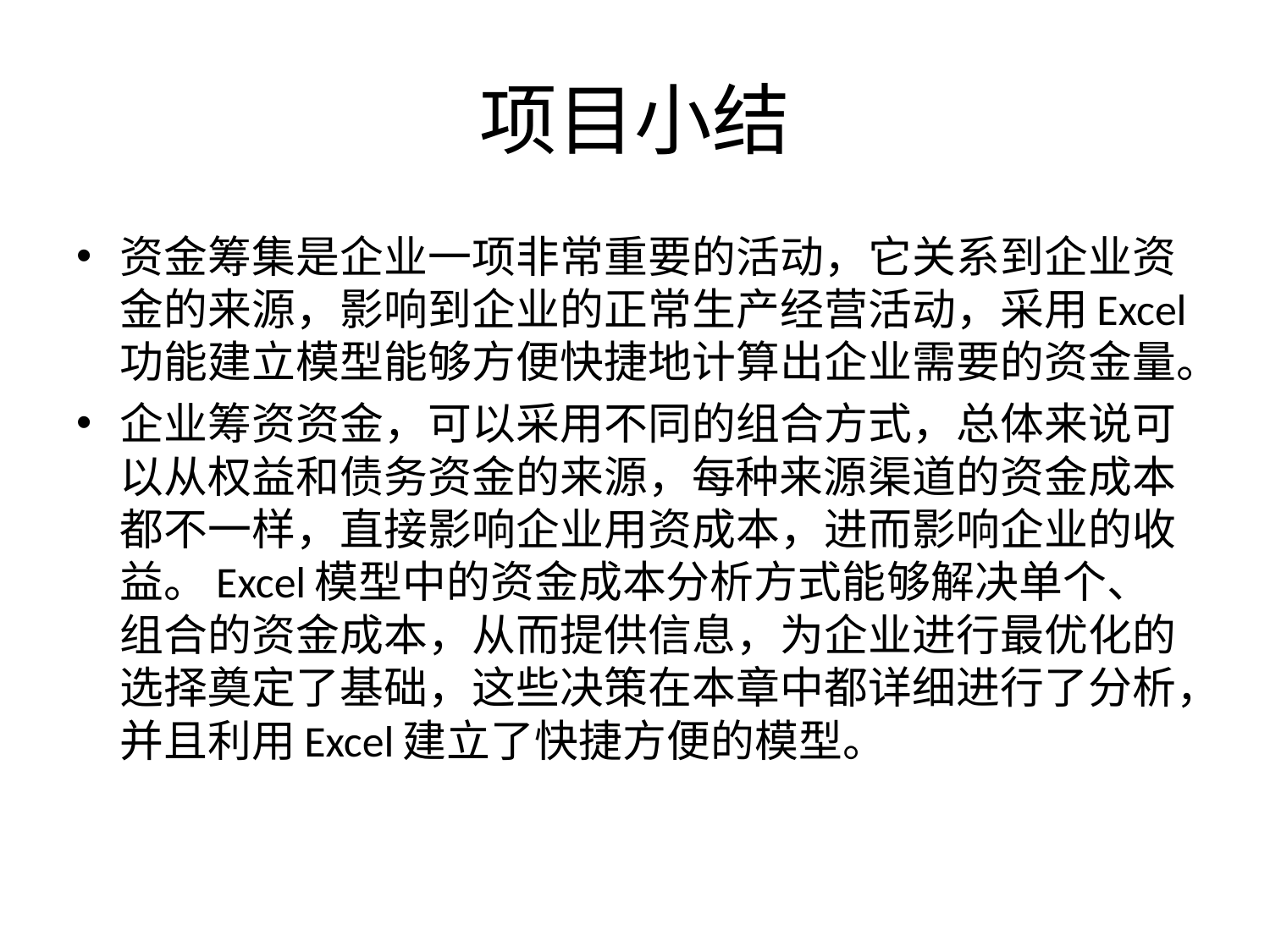

# 项目小结
资金筹集是企业一项非常重要的活动，它关系到企业资金的来源，影响到企业的正常生产经营活动，采用Excel功能建立模型能够方便快捷地计算出企业需要的资金量。
企业筹资资金，可以采用不同的组合方式，总体来说可以从权益和债务资金的来源，每种来源渠道的资金成本都不一样，直接影响企业用资成本，进而影响企业的收益。Excel模型中的资金成本分析方式能够解决单个、组合的资金成本，从而提供信息，为企业进行最优化的选择奠定了基础，这些决策在本章中都详细进行了分析，并且利用Excel建立了快捷方便的模型。